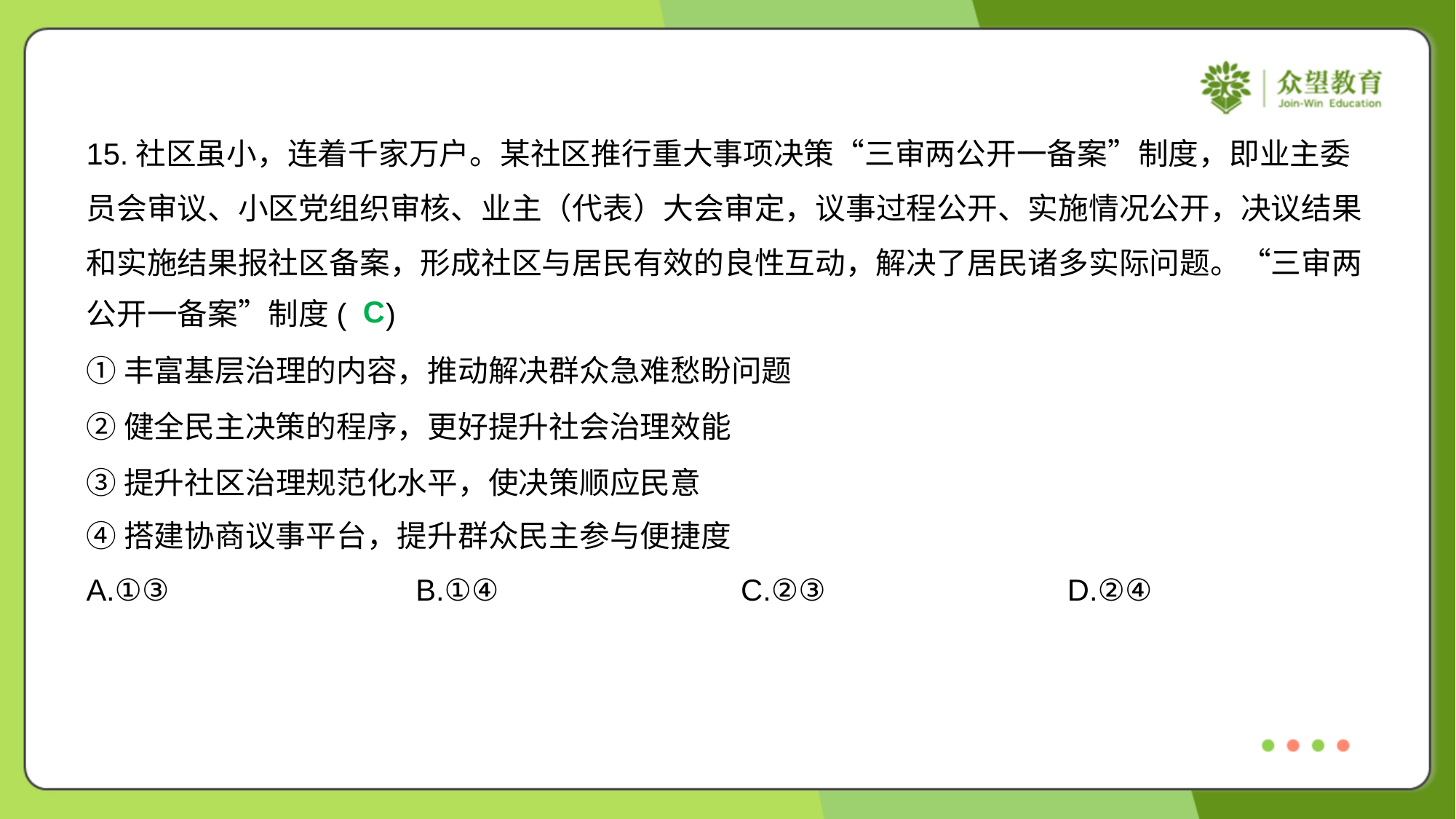

15.社区虽小，连着千家万户。某社区推行重大事项决策“三审两公开一备案”制度，即业主委
员会审议、小区党组织审核、业主（代表）大会审定，议事过程公开、实施情况公开，决议结果
和实施结果报社区备案，形成社区与居民有效的良性互动，解决了居民诸多实际问题。“三审两
公开一备案”制度(     )
C
①丰富基层治理的内容，推动解决群众急难愁盼问题
②健全民主决策的程序，更好提升社会治理效能
③提升社区治理规范化水平，使决策顺应民意
④搭建协商议事平台，提升群众民主参与便捷度
A.①③	B.①④	C.②③	D.②④